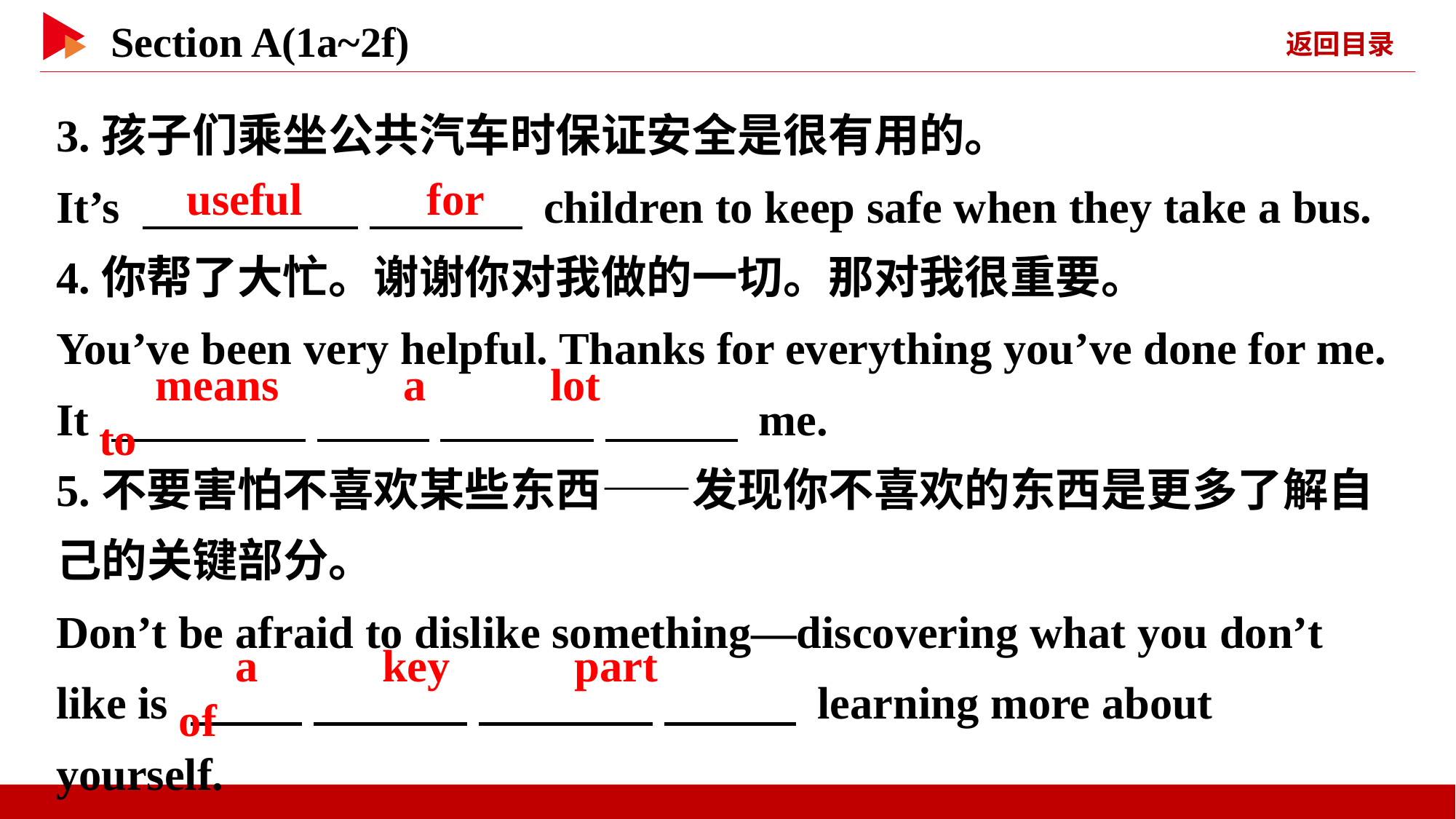

3.孩子们乘坐公共汽车时保证安全是很有用的。
It’s 　            　 　      　 children to keep safe when they take a bus.
4.你帮了大忙。谢谢你对我做的一切。那对我很重要。
You’ve been very helpful. Thanks for everything you’ve done for me. It 　          　 　  　 　      　 　    　 me.
5.不要害怕不喜欢某些东西——发现你不喜欢的东西是更多了解自己的关键部分。
Don’t be afraid to dislike something—discovering what you don’t like is 　  　 　      　 　        　 　    　 learning more about yourself.
　useful　 　for
　means　 　a　 　lot　 　to
　a　 　key　 　part　 　of